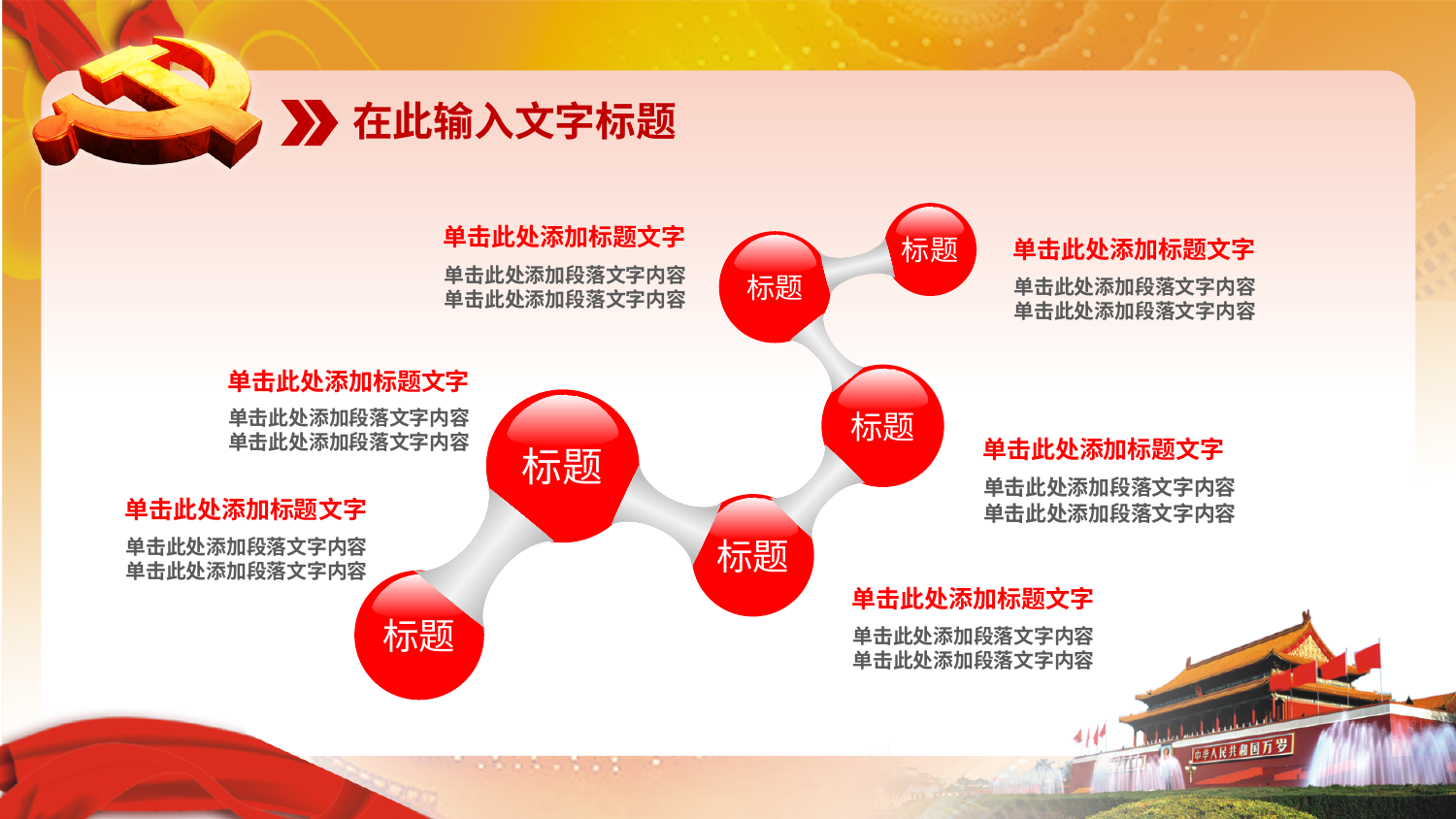

在此输入文字标题

标题
单击此处添加标题文字
单击此处添加段落文字内容
单击此处添加段落文字内容
单击此处添加标题文字
单击此处添加段落文字内容
单击此处添加段落文字内容

标题

单击此处添加标题文字
单击此处添加段落文字内容
单击此处添加段落文字内容

标题

标题
单击此处添加标题文字
单击此处添加段落文字内容
单击此处添加段落文字内容

单击此处添加标题文字
单击此处添加段落文字内容
单击此处添加段落文字内容

标题

标题
单击此处添加标题文字
单击此处添加段落文字内容
单击此处添加段落文字内容